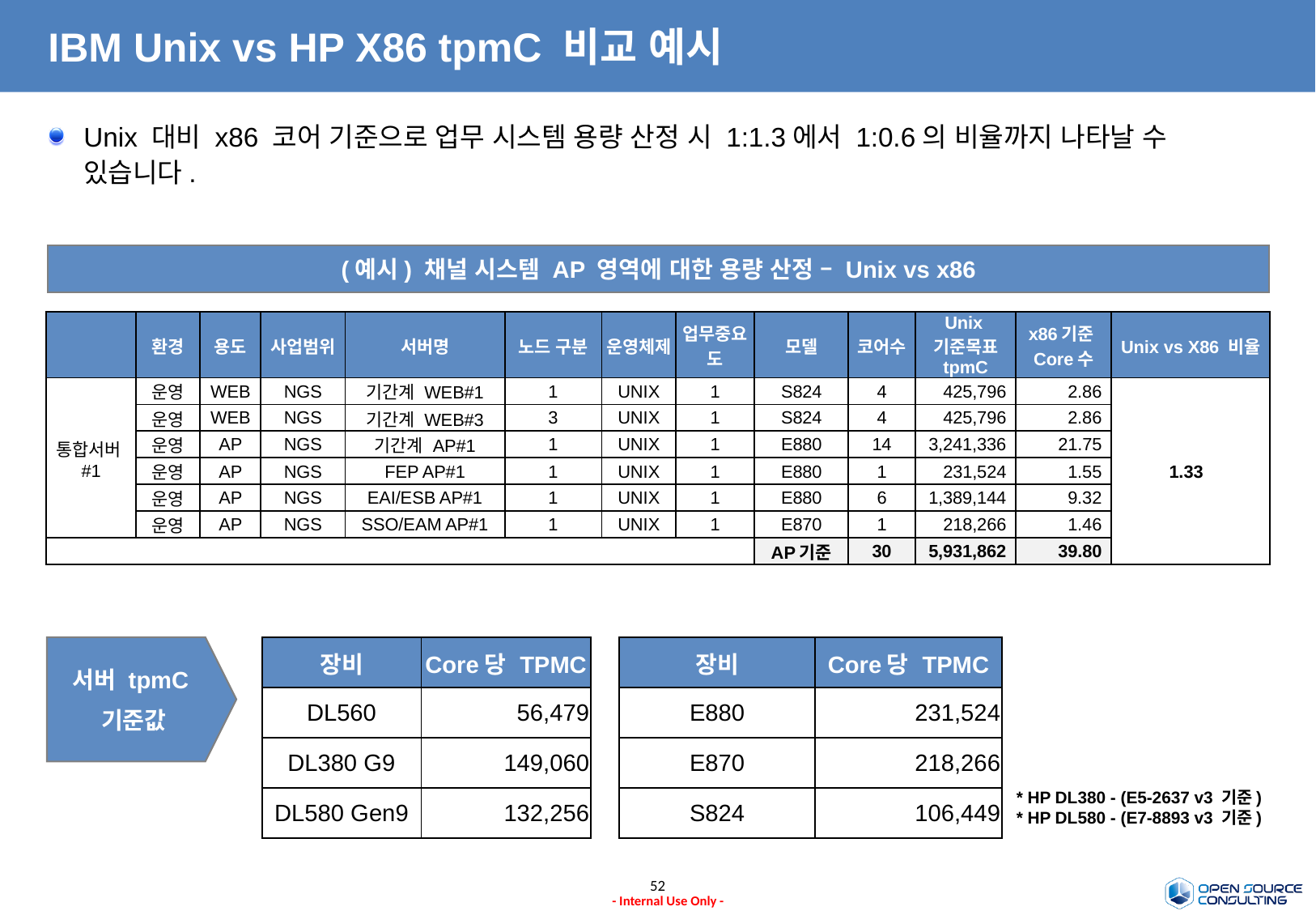

# IBM Unix vs HP X86 tpmC 비교 예시
Unix 대비 x86 코어 기준으로 업무 시스템 용량 산정 시 1:1.3에서 1:0.6의 비율까지 나타날 수 있습니다.
(예시) 채널 시스템 AP 영역에 대한 용량 산정 – Unix vs x86
|  | 환경 | 용도 | 사업범위 | 서버명 | 노드 구분 | 운영체제 | 업무중요도 | 모델 | 코어수 | Unix기준목표 tpmC | x86기준 Core수 | Unix vs X86 비율 |
| --- | --- | --- | --- | --- | --- | --- | --- | --- | --- | --- | --- | --- |
| 통합서버#1 | 운영 | WEB | NGS | 기간계 WEB#1 | 1 | UNIX | 1 | S824 | 4 | 425,796 | 2.86 | 1.33 |
|  | 운영 | WEB | NGS | 기간계 WEB#3 | 3 | UNIX | 1 | S824 | 4 | 425,796 | 2.86 |  |
|  | 운영 | AP | NGS | 기간계 AP#1 | 1 | UNIX | 1 | E880 | 14 | 3,241,336 | 21.75 |  |
|  | 운영 | AP | NGS | FEP AP#1 | 1 | UNIX | 1 | E880 | 1 | 231,524 | 1.55 |  |
|  | 운영 | AP | NGS | EAI/ESB AP#1 | 1 | UNIX | 1 | E880 | 6 | 1,389,144 | 9.32 |  |
|  | 운영 | AP | NGS | SSO/EAM AP#1 | 1 | UNIX | 1 | E870 | 1 | 218,266 | 1.46 |  |
|  |  |  |  |  |  |  |  | AP기준 | 30 | 5,931,862 | 39.80 |  |
서버 tpmC
기준값
| 장비 | Core당 TPMC |
| --- | --- |
| DL560 | 56,479 |
| DL380 G9 | 149,060 |
| DL580 Gen9 | 132,256 |
| 장비 | Core당 TPMC |
| --- | --- |
| E880 | 231,524 |
| E870 | 218,266 |
| S824 | 106,449 |
* HP DL380 - (E5-2637 v3 기준)
* HP DL580 - (E7-8893 v3 기준)